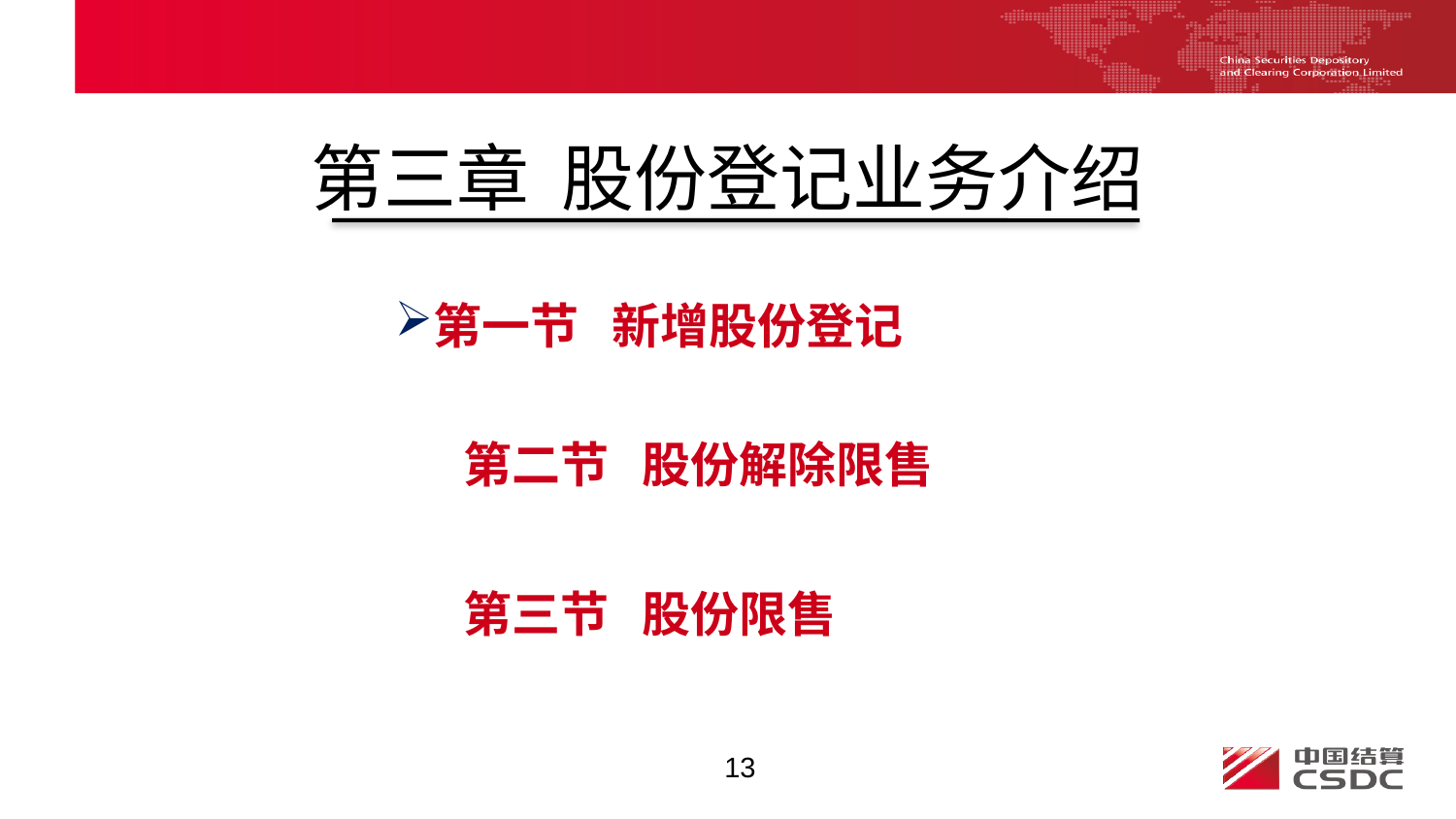

第三章  股份登记业务介绍
第一节   新增股份登记
第二节   股份解除限售
第三节   股份限售
13